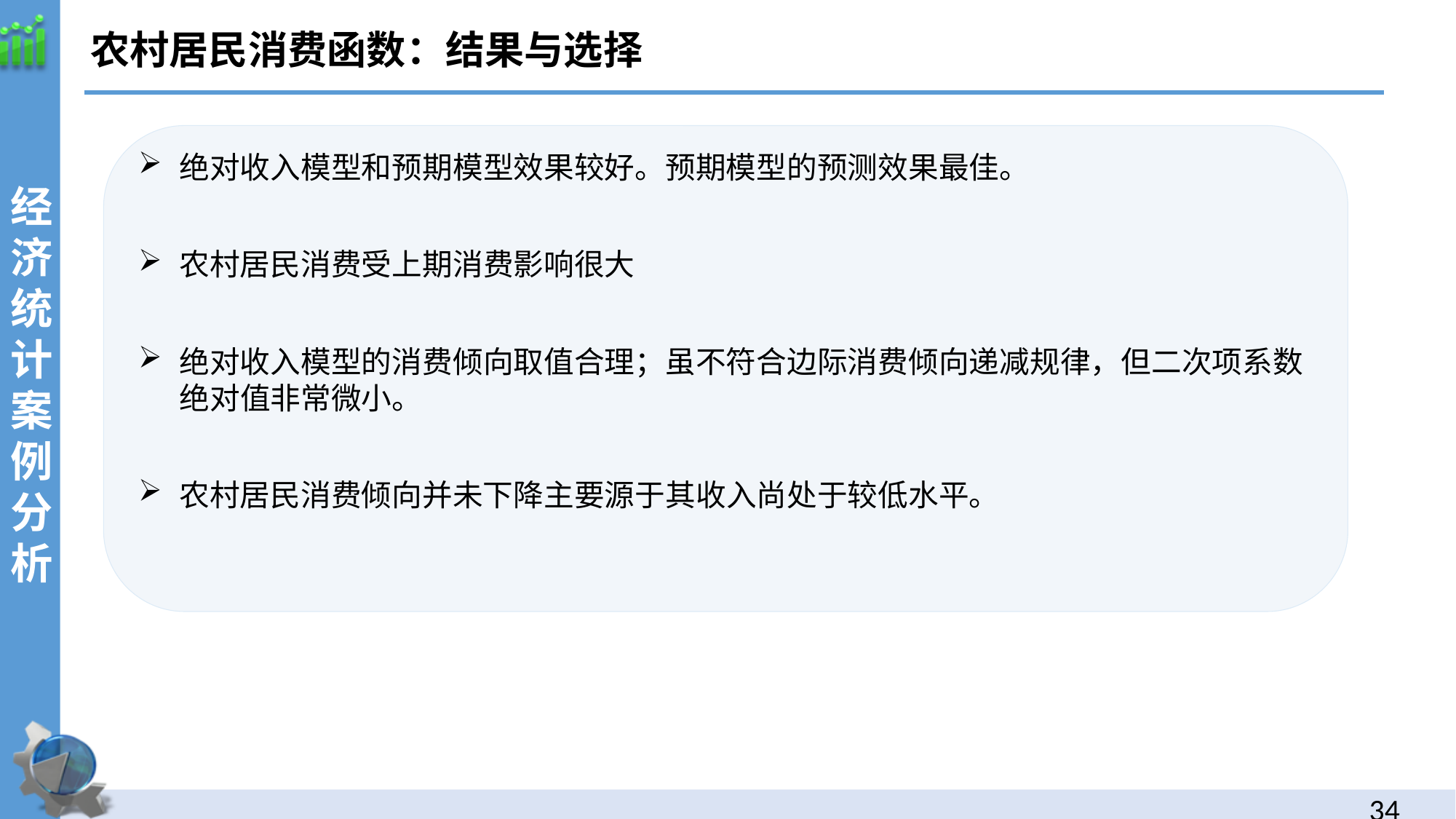

农村居民消费函数：结果与选择

经济统计案例分析

绝对收入模型和预期模型效果较好。预期模型的预测效果最佳。

农村居民消费受上期消费影响很大

绝对收入模型的消费倾向取值合理；虽不符合边际消费倾向递减规律，但二次项系数绝对值非常微小。

农村居民消费倾向并未下降主要源于其收入尚处于较低水平。
34